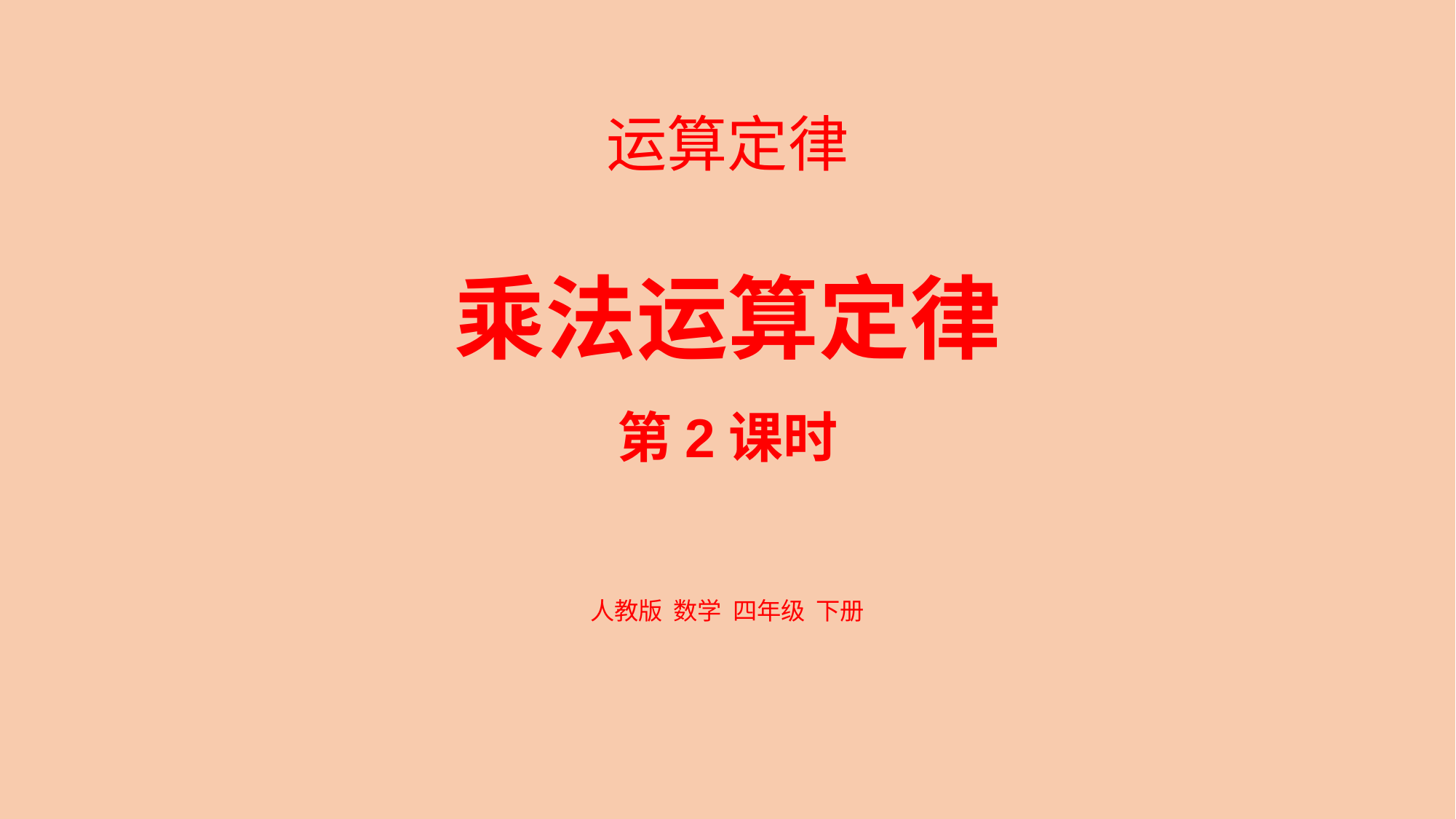

运算定律
乘法运算定律
第2课时
人教版  数学  四年级  下册